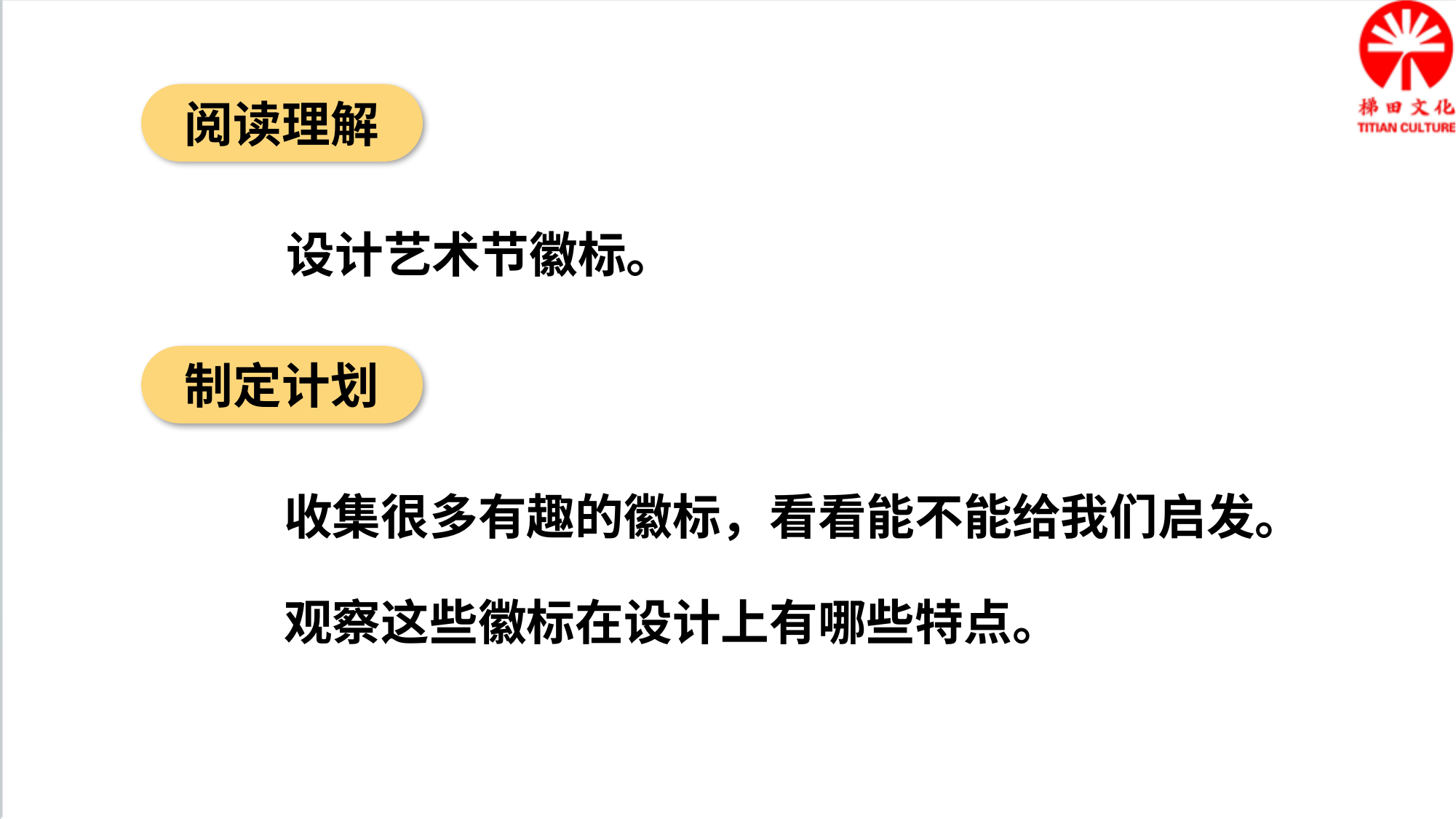

阅读理解
设计艺术节徽标。
制定计划
收集很多有趣的徽标，看看能不能给我们启发。
观察这些徽标在设计上有哪些特点。